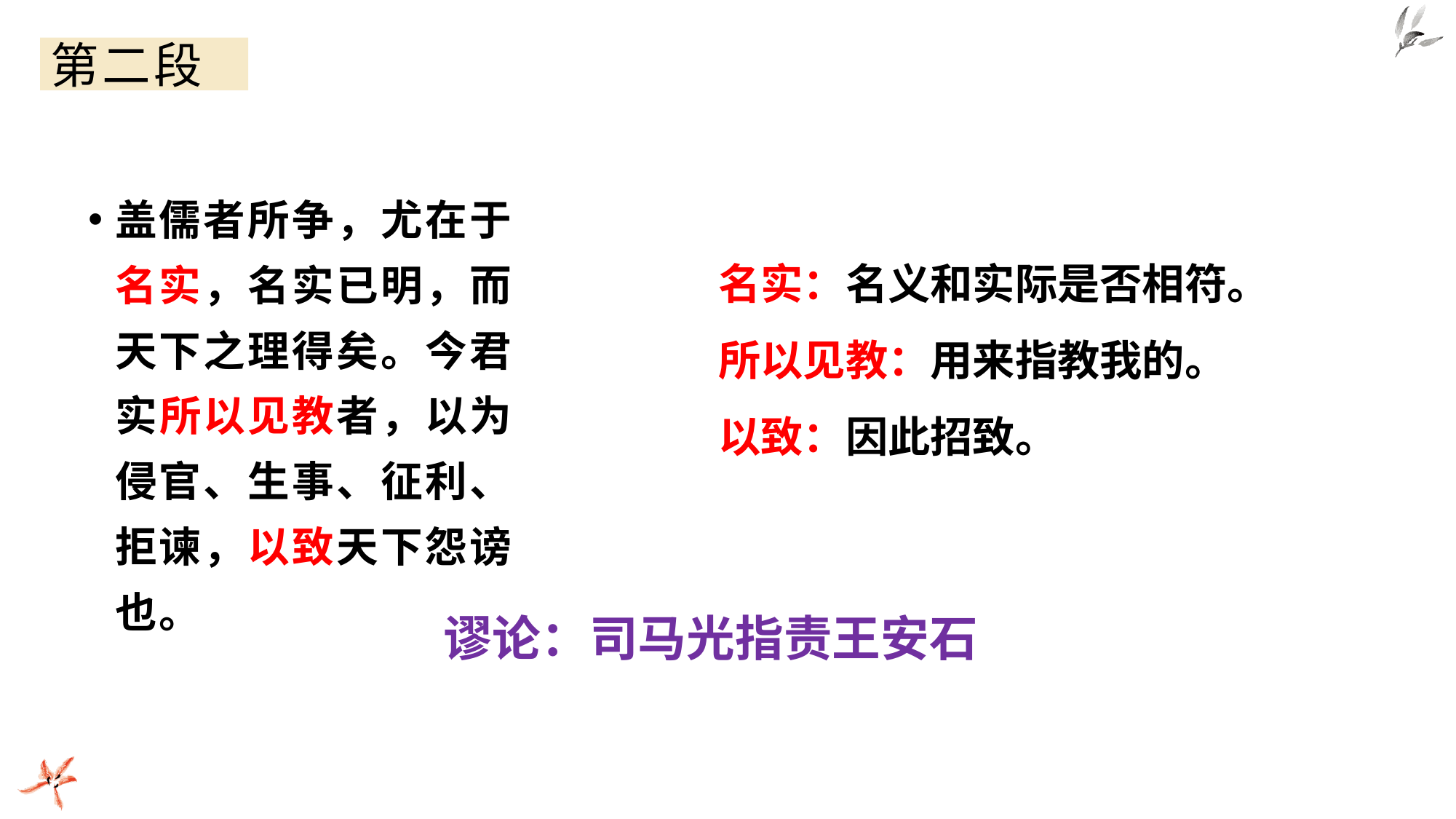

# 第二段
盖儒者所争，尤在于名实，名实已明，而天下之理得矣。今君实所以见教者，以为侵官、生事、征利、拒谏，以致天下怨谤也。
名实：名义和实际是否相符。
所以见教：用来指教我的。
以致：因此招致。
谬论：司马光指责王安石